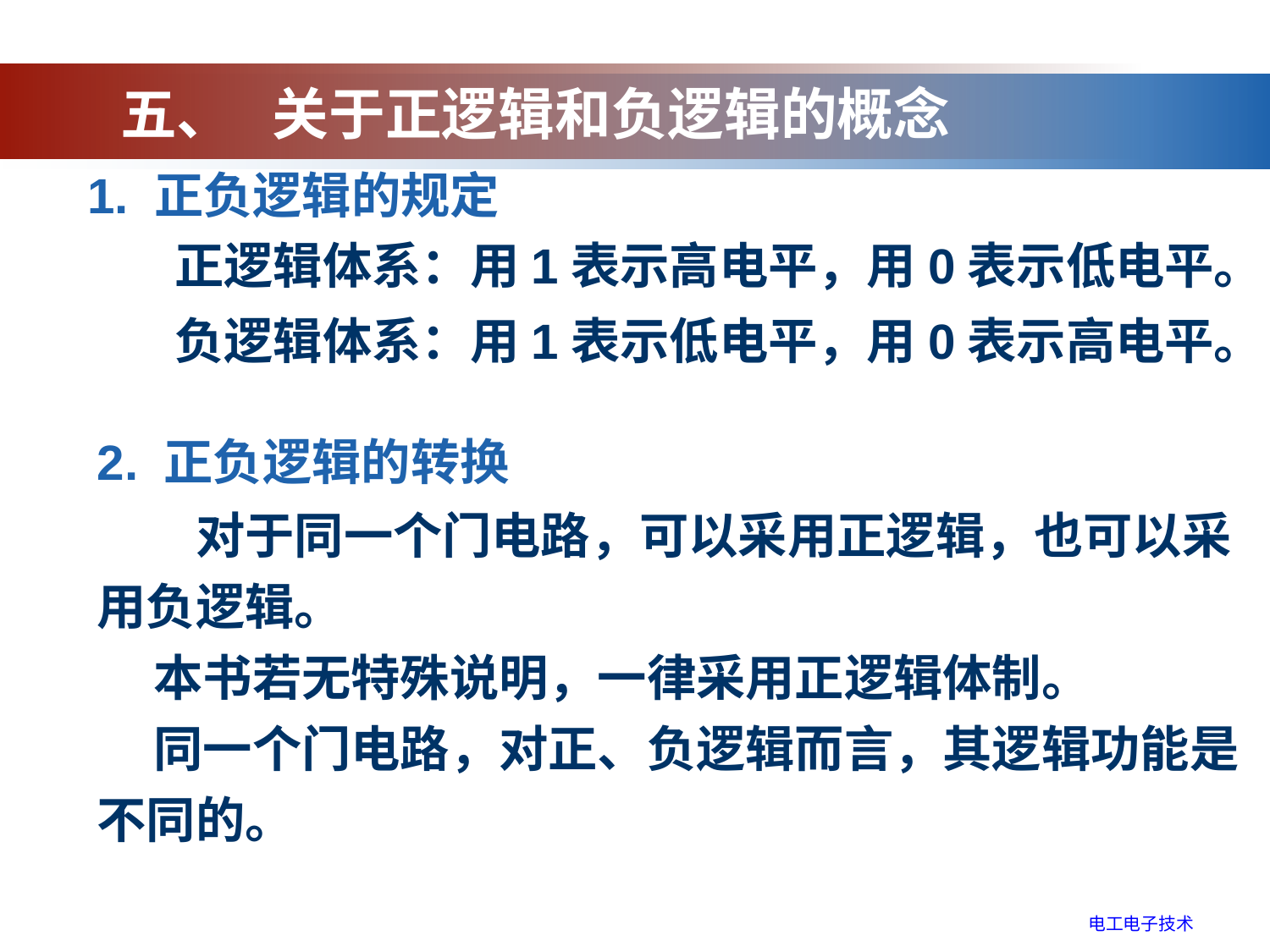

五、   关于正逻辑和负逻辑的概念
1. 正负逻辑的规定
　　正逻辑体系：用1表示高电平，用0表示低电平。
　　负逻辑体系：用1表示低电平，用0表示高电平。
2. 正负逻辑的转换
　　对于同一个门电路，可以采用正逻辑，也可以采用负逻辑。
    本书若无特殊说明，一律采用正逻辑体制。
    同一个门电路，对正、负逻辑而言，其逻辑功能是不同的。
电工电子技术
60